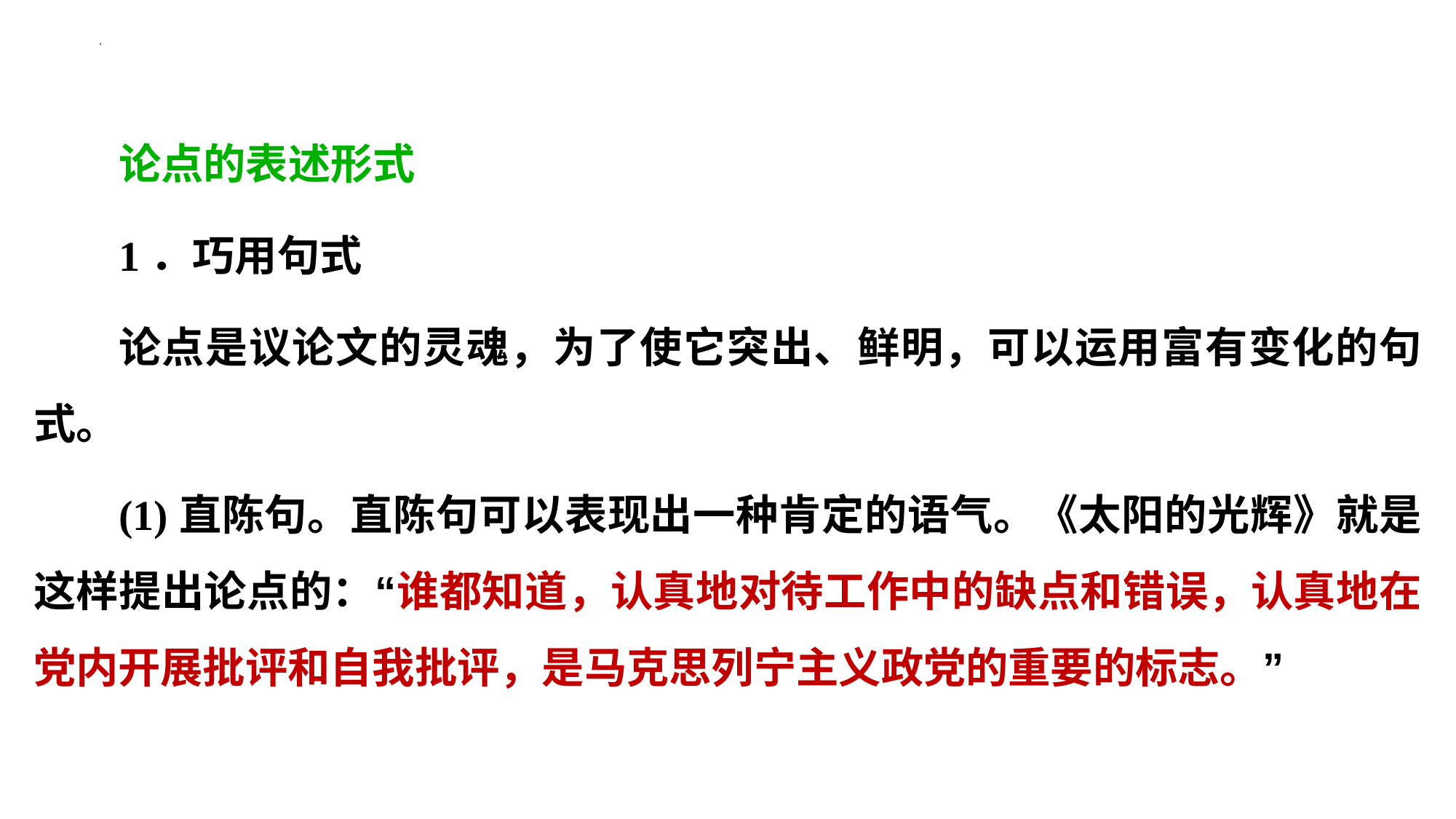

论点的表述形式
1．巧用句式
论点是议论文的灵魂，为了使它突出、鲜明，可以运用富有变化的句式。
(1)直陈句。直陈句可以表现出一种肯定的语气。《太阳的光辉》就是这样提出论点的：“谁都知道，认真地对待工作中的缺点和错误，认真地在党内开展批评和自我批评，是马克思列宁主义政党的重要的标志。”